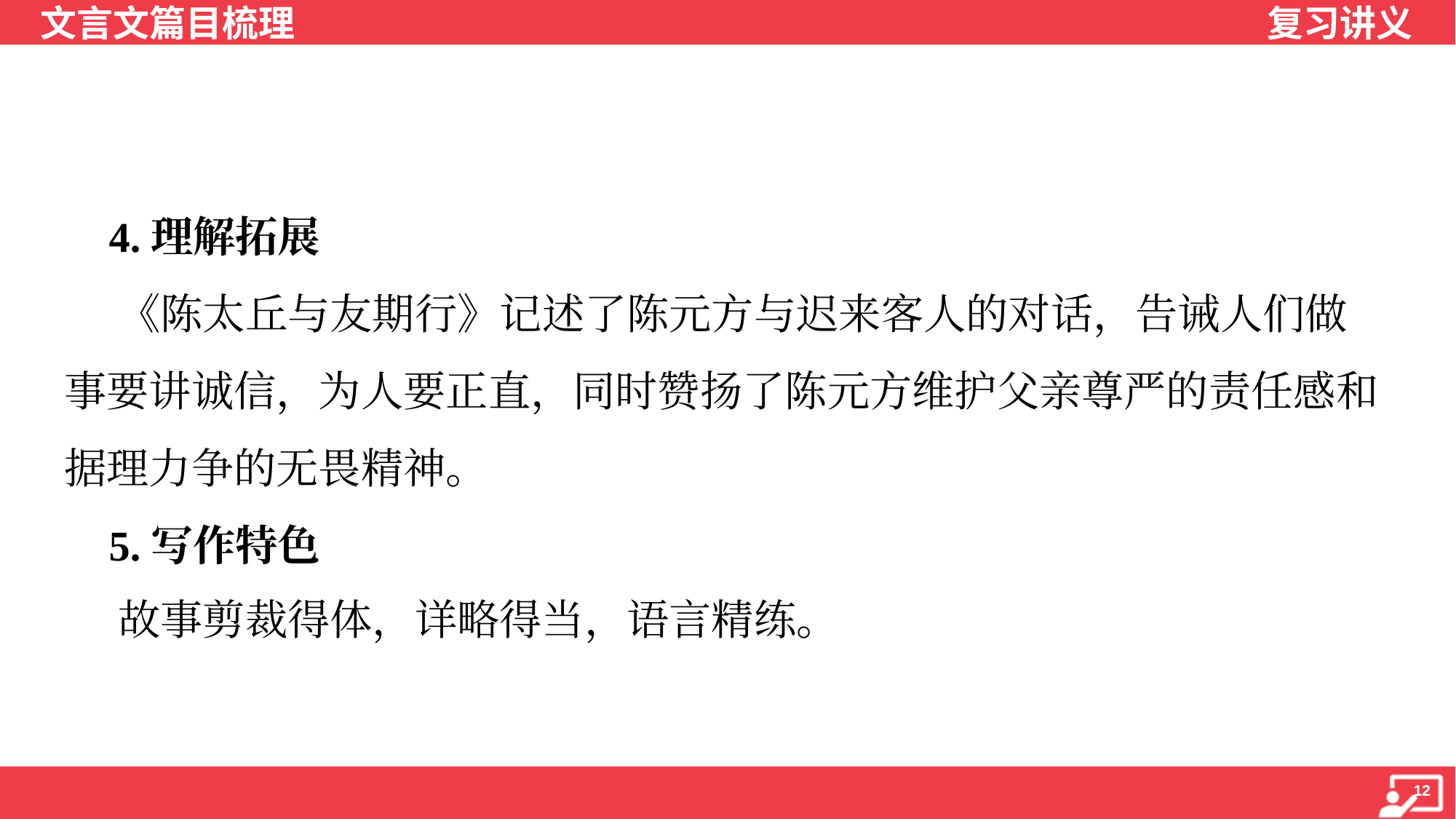

4.理解拓展
    《陈太丘与友期行》记述了陈元方与迟来客人的对话，告诫人们做
事要讲诚信，为人要正直，同时赞扬了陈元方维护父亲尊严的责任感和
据理力争的无畏精神。
    5.写作特色
    故事剪裁得体，详略得当，语言精练。